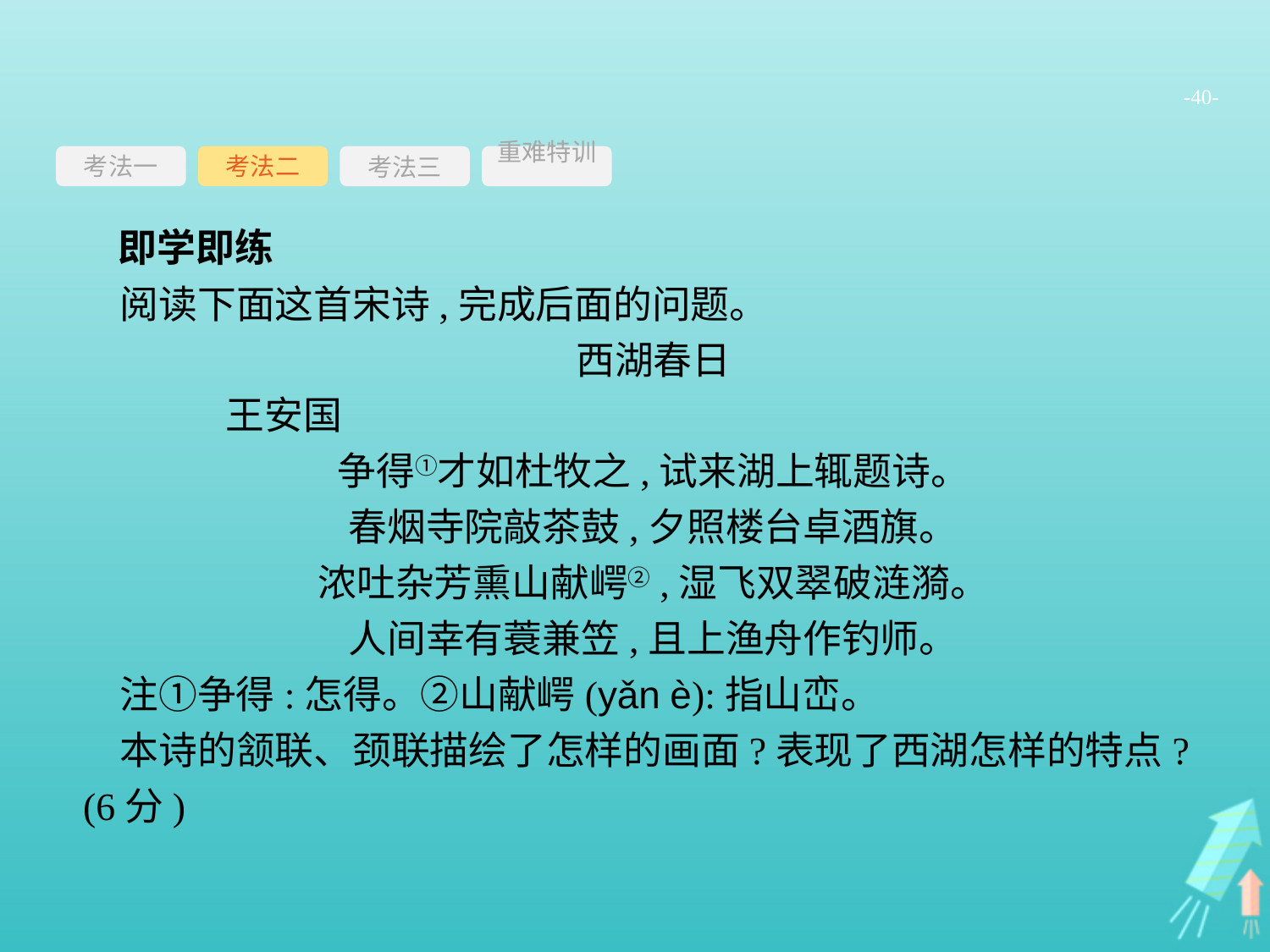

-40-
考法一
考法三
重难特训
考法二
即学即练
阅读下面这首宋诗,完成后面的问题。
西湖春日
	王安国
争得①才如杜牧之,试来湖上辄题诗。
春烟寺院敲茶鼓,夕照楼台卓酒旗。
浓吐杂芳熏山献崿②,湿飞双翠破涟漪。
人间幸有蓑兼笠,且上渔舟作钓师。
注①争得:怎得。②山献崿(yǎn è):指山峦。
本诗的颔联、颈联描绘了怎样的画面?表现了西湖怎样的特点?(6分)